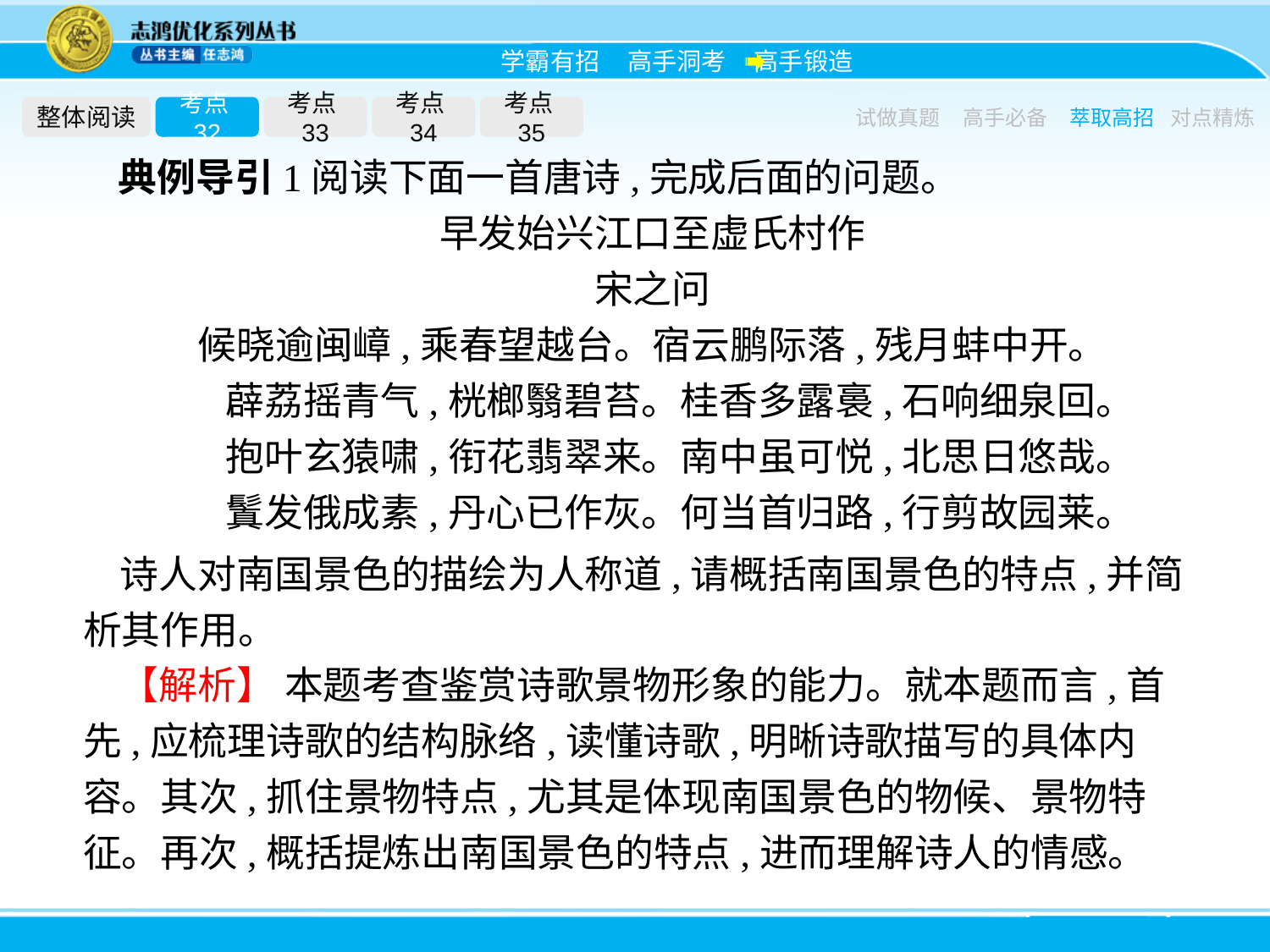

整体阅读
考点32
考点33
考点34
考点35
试做真题
高手必备
萃取高招
对点精炼
典例导引1阅读下面一首唐诗,完成后面的问题。
早发始兴江口至虚氏村作
宋之问
候晓逾闽嶂,乘春望越台。宿云鹏际落,残月蚌中开。
	薜荔摇青气,桄榔翳碧苔。桂香多露裛,石响细泉回。
	抱叶玄猿啸,衔花翡翠来。南中虽可悦,北思日悠哉。
	鬒发俄成素,丹心已作灰。何当首归路,行剪故园莱。
诗人对南国景色的描绘为人称道,请概括南国景色的特点,并简析其作用。
【解析】 本题考查鉴赏诗歌景物形象的能力。就本题而言,首先,应梳理诗歌的结构脉络,读懂诗歌,明晰诗歌描写的具体内容。其次,抓住景物特点,尤其是体现南国景色的物候、景物特征。再次,概括提炼出南国景色的特点,进而理解诗人的情感。